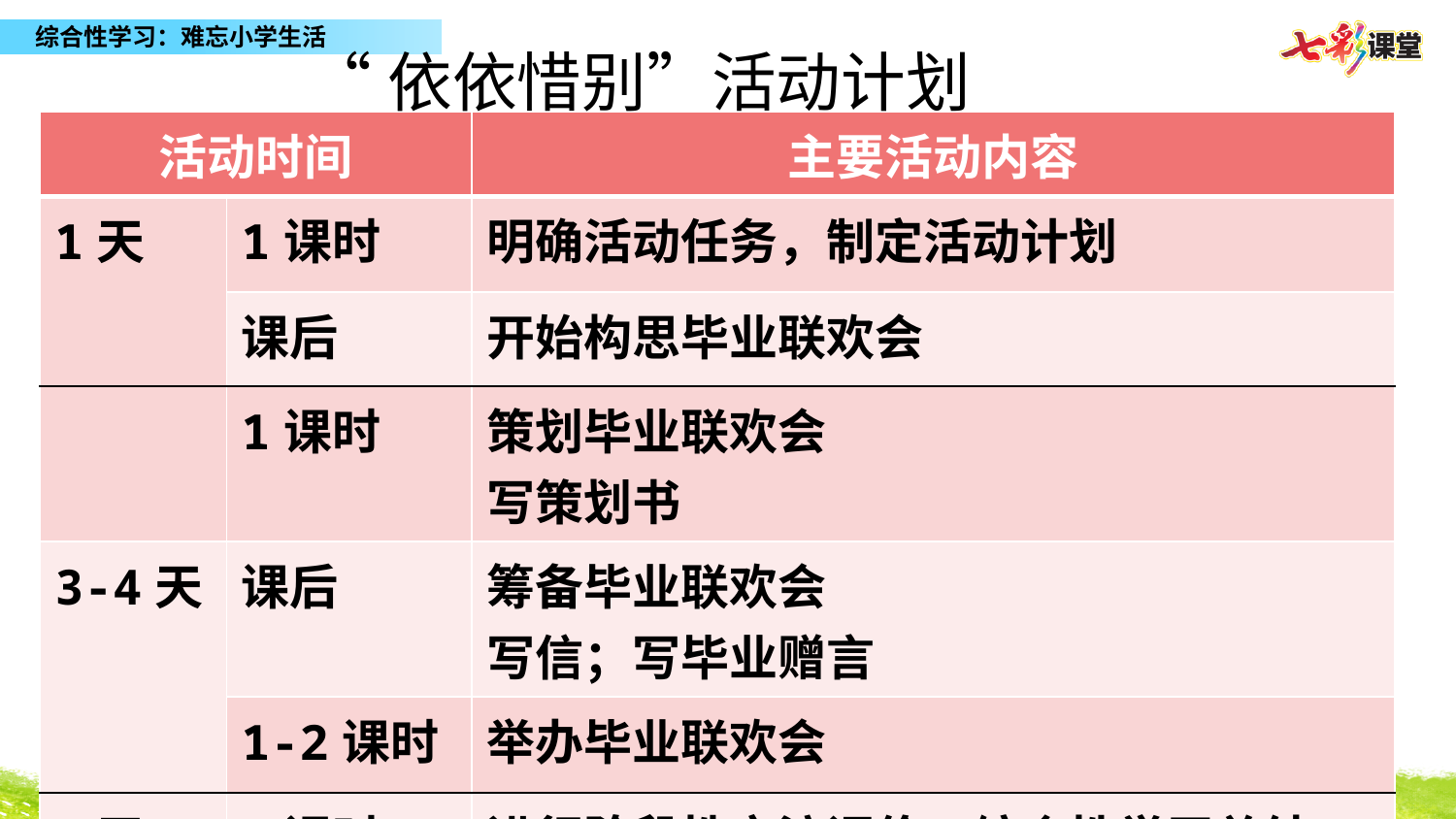

“依依惜别”活动计划
| 活动时间 |  | 主要活动内容 |
| --- | --- | --- |
| 1天 | 1课时 | 明确活动任务，制定活动计划 |
|  | 课后 | 开始构思毕业联欢会 |
|  | 1课时 | 策划毕业联欢会 写策划书 |
| 3-4天 | 课后 | 筹备毕业联欢会 写信；写毕业赠言 |
|  | 1-2课时 | 举办毕业联欢会 |
| 1天 | 1课时 | 进行阶段性交流评价，综合性学习总结 |